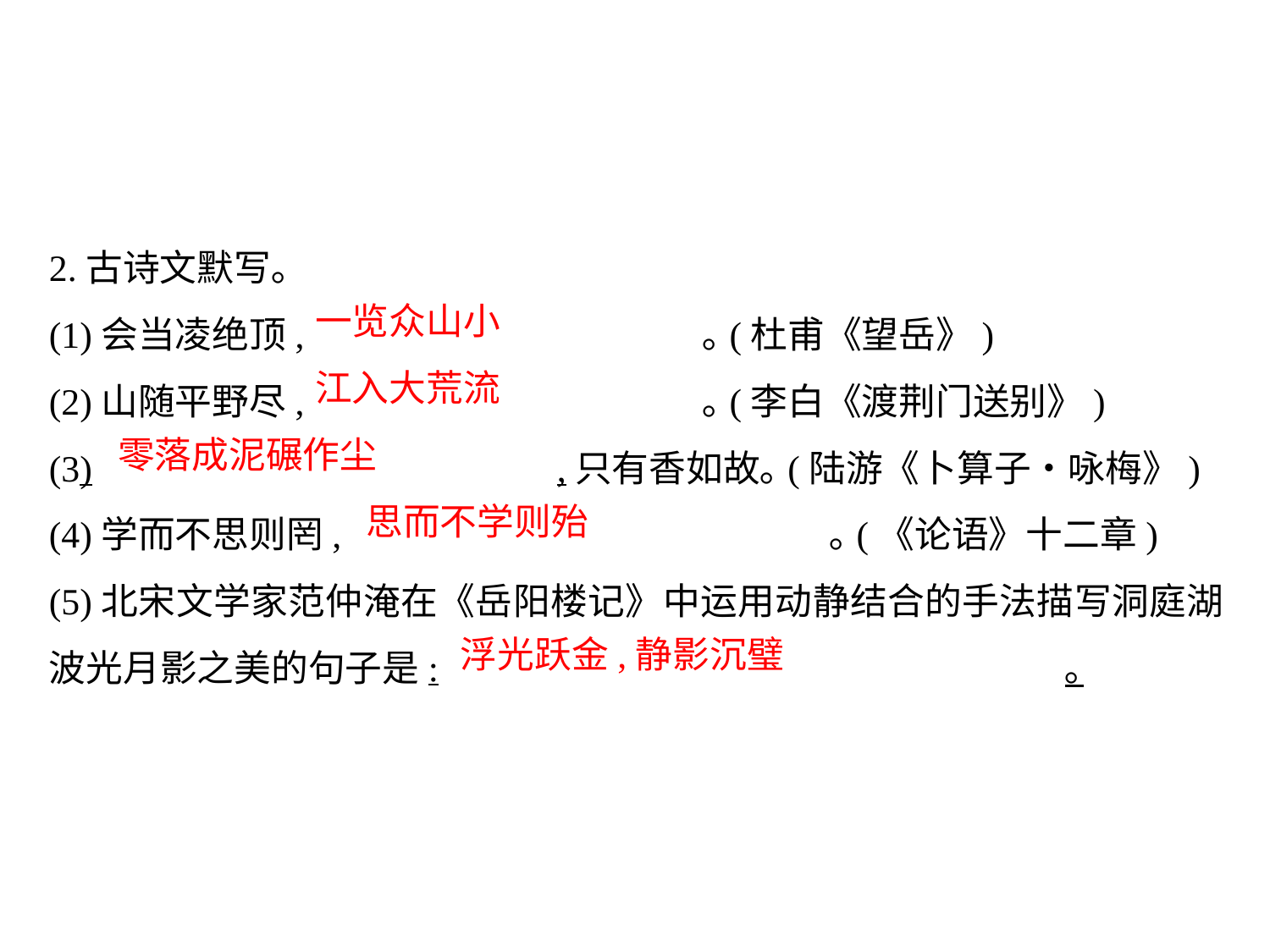

2.古诗文默写｡
(1)会当凌绝顶,			 ｡(杜甫《望岳》)
(2)山随平野尽,			 ｡(李白《渡荆门送别》)
(3)				,只有香如故｡(陆游《卜算子•咏梅》)
(4)学而不思则罔,				 ｡(《论语》十二章)
(5)北宋文学家范仲淹在《岳阳楼记》中运用动静结合的手法描写洞庭湖波光月影之美的句子是:					｡
一览众山小
江入大荒流
零落成泥碾作尘
思而不学则殆
浮光跃金,静影沉璧